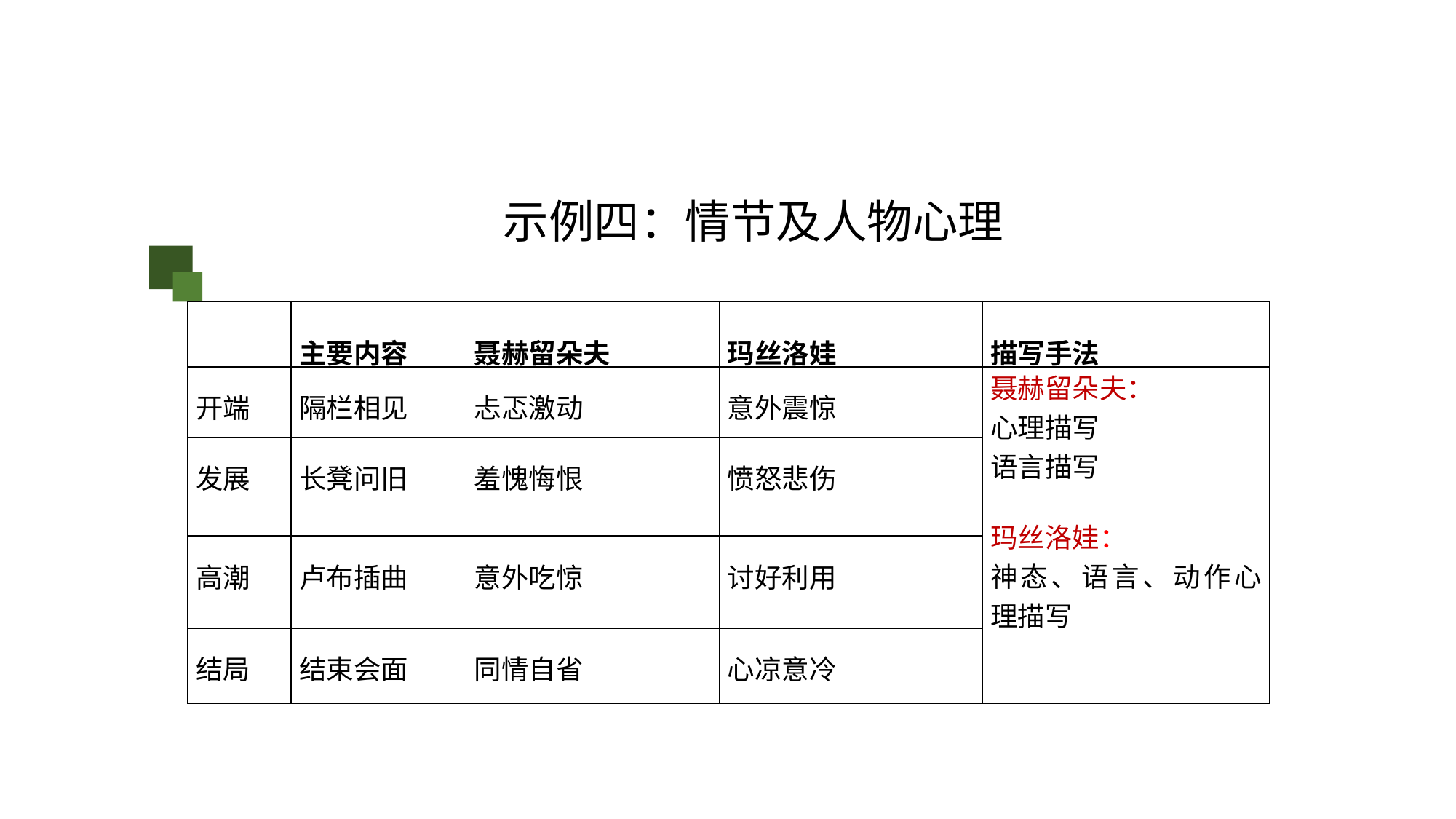

示例四：情节及人物心理

|  | 主要内容 | 聂赫留朵夫 | 玛丝洛娃 | 描写手法 |
| --- | --- | --- | --- | --- |
| 开端 | 隔栏相见 | 忐忑激动 | 意外震惊 | 聂赫留朵夫： 心理描写 语言描写   玛丝洛娃： 神态、语言、动作心理描写 |
| 发展 | 长凳问旧 | 羞愧悔恨 | 愤怒悲伤 |  |
| 高潮 | 卢布插曲 | 意外吃惊 | 讨好利用 |  |
| 结局 | 结束会面 | 同情自省 | 心凉意冷 |  |